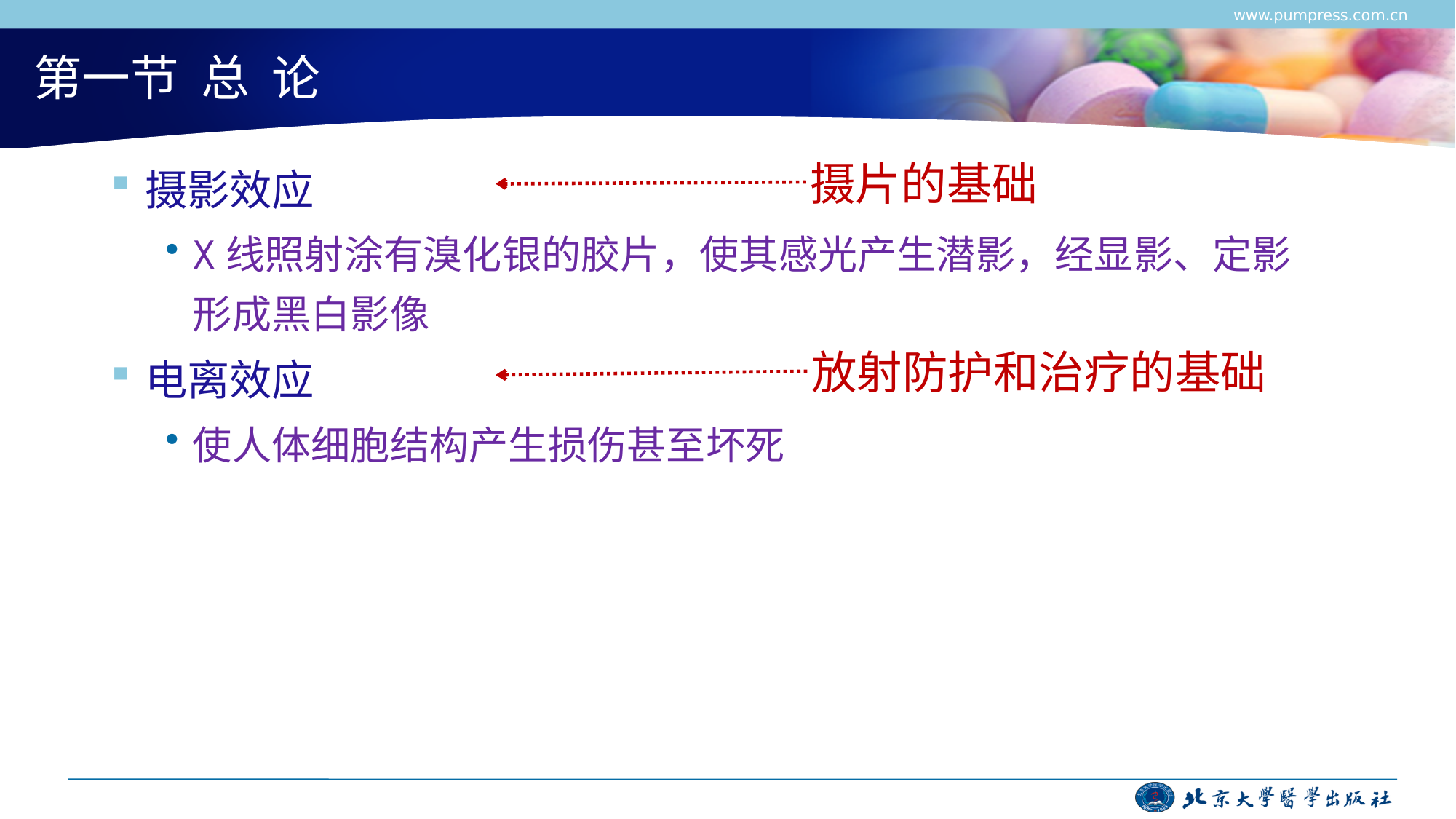

www.pumpress.com.cn
# 第一节  总  论
摄影效应
X线照射涂有溴化银的胶片，使其感光产生潜影，经显影、定影形成黑白影像
电离效应
使人体细胞结构产生损伤甚至坏死
摄片的基础
放射防护和治疗的基础